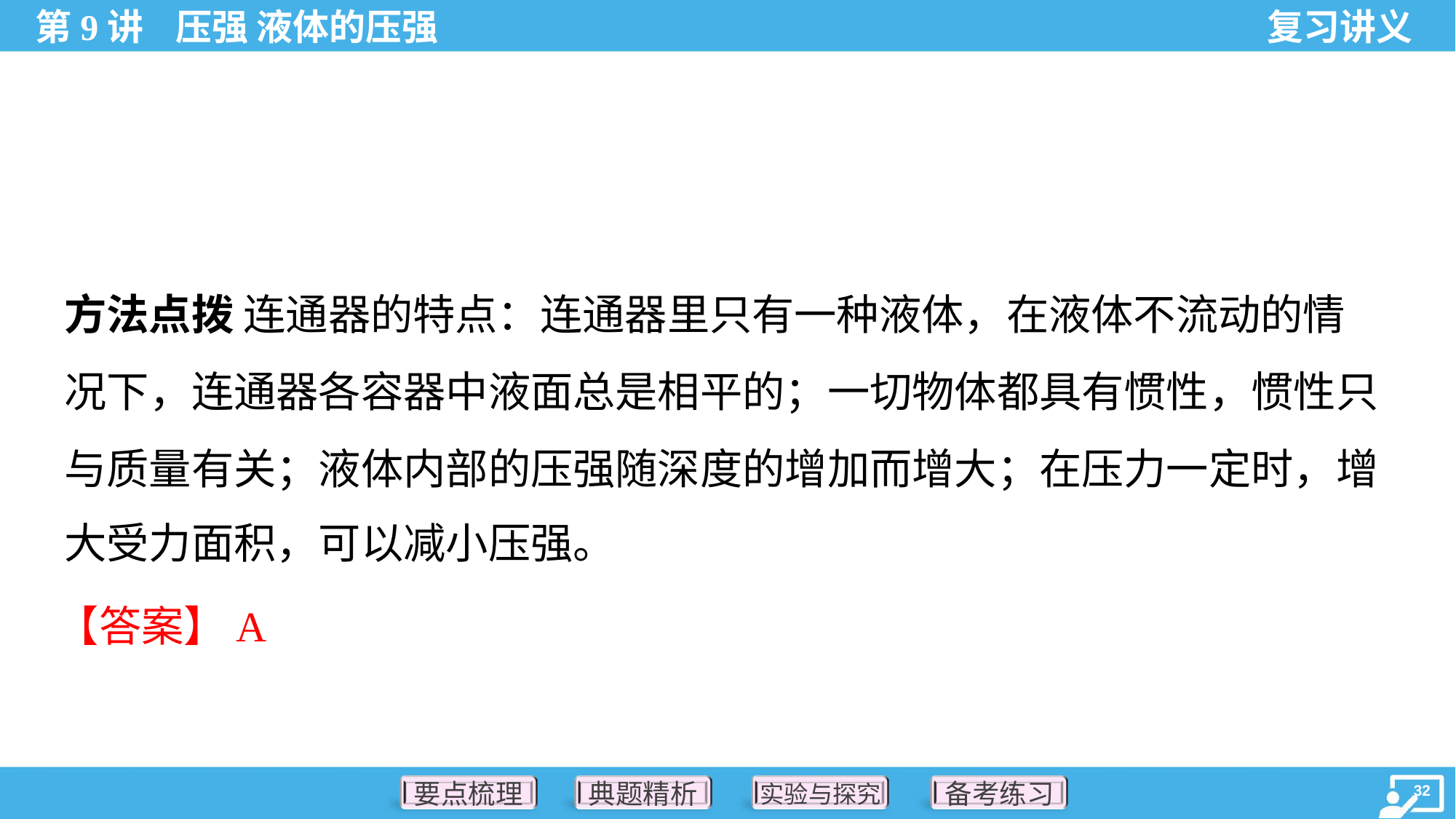

方法点拨 连通器的特点：连通器里只有一种液体，在液体不流动的情
况下，连通器各容器中液面总是相平的；一切物体都具有惯性，惯性只
与质量有关；液体内部的压强随深度的增加而增大；在压力一定时，增
大受力面积，可以减小压强。
【答案】A